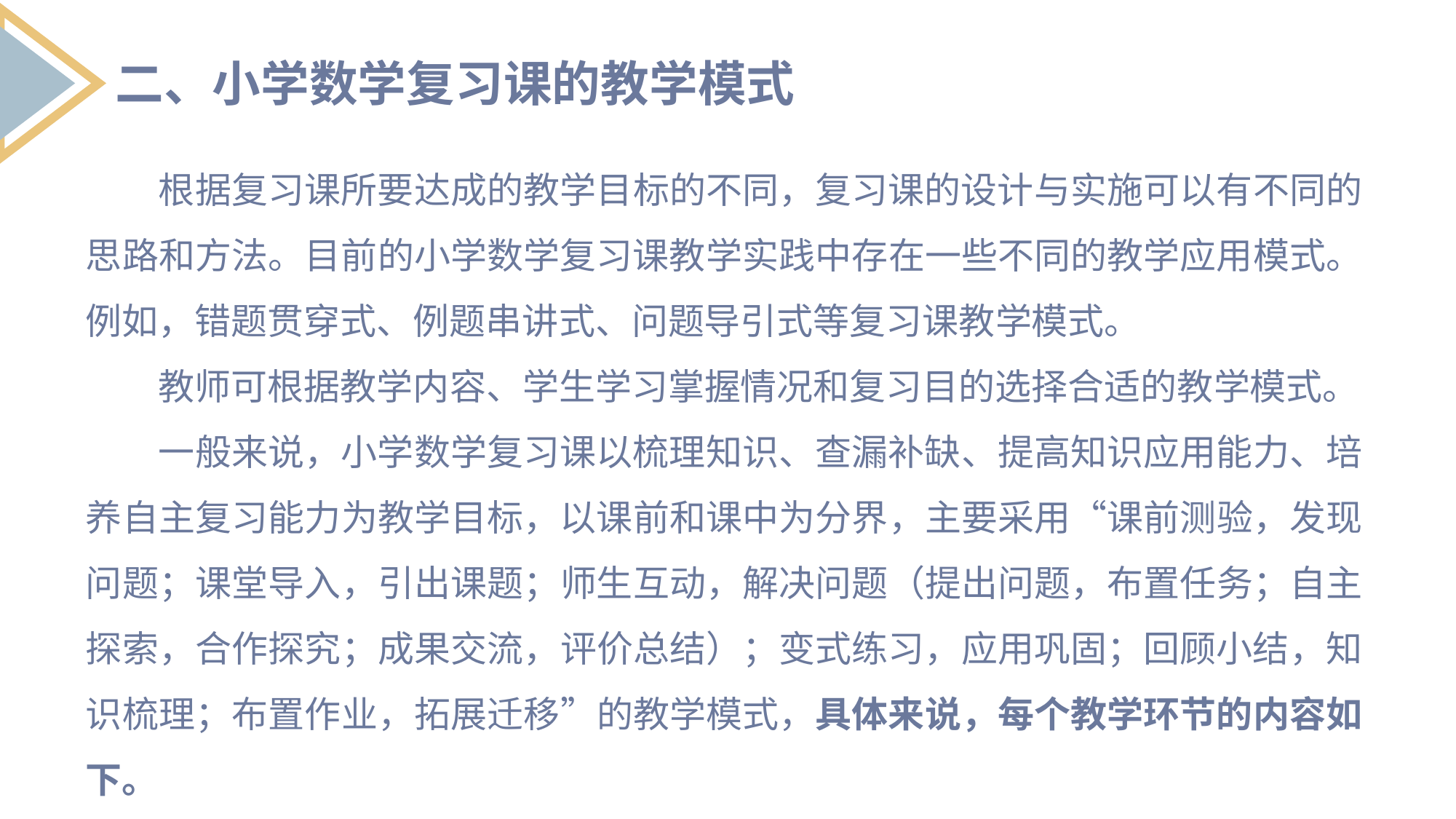

二、小学数学复习课的教学模式
根据复习课所要达成的教学目标的不同，复习课的设计与实施可以有不同的思路和方法。目前的小学数学复习课教学实践中存在一些不同的教学应用模式。例如，错题贯穿式、例题串讲式、问题导引式等复习课教学模式。
教师可根据教学内容、学生学习掌握情况和复习目的选择合适的教学模式。
一般来说，小学数学复习课以梳理知识、查漏补缺、提高知识应用能力、培养自主复习能力为教学目标，以课前和课中为分界，主要采用“课前测验，发现问题；课堂导入，引出课题；师生互动，解决问题（提出问题，布置任务；自主探索，合作探究；成果交流，评价总结）；变式练习，应用巩固；回顾小结，知识梳理；布置作业，拓展迁移”的教学模式，具体来说，每个教学环节的内容如下。